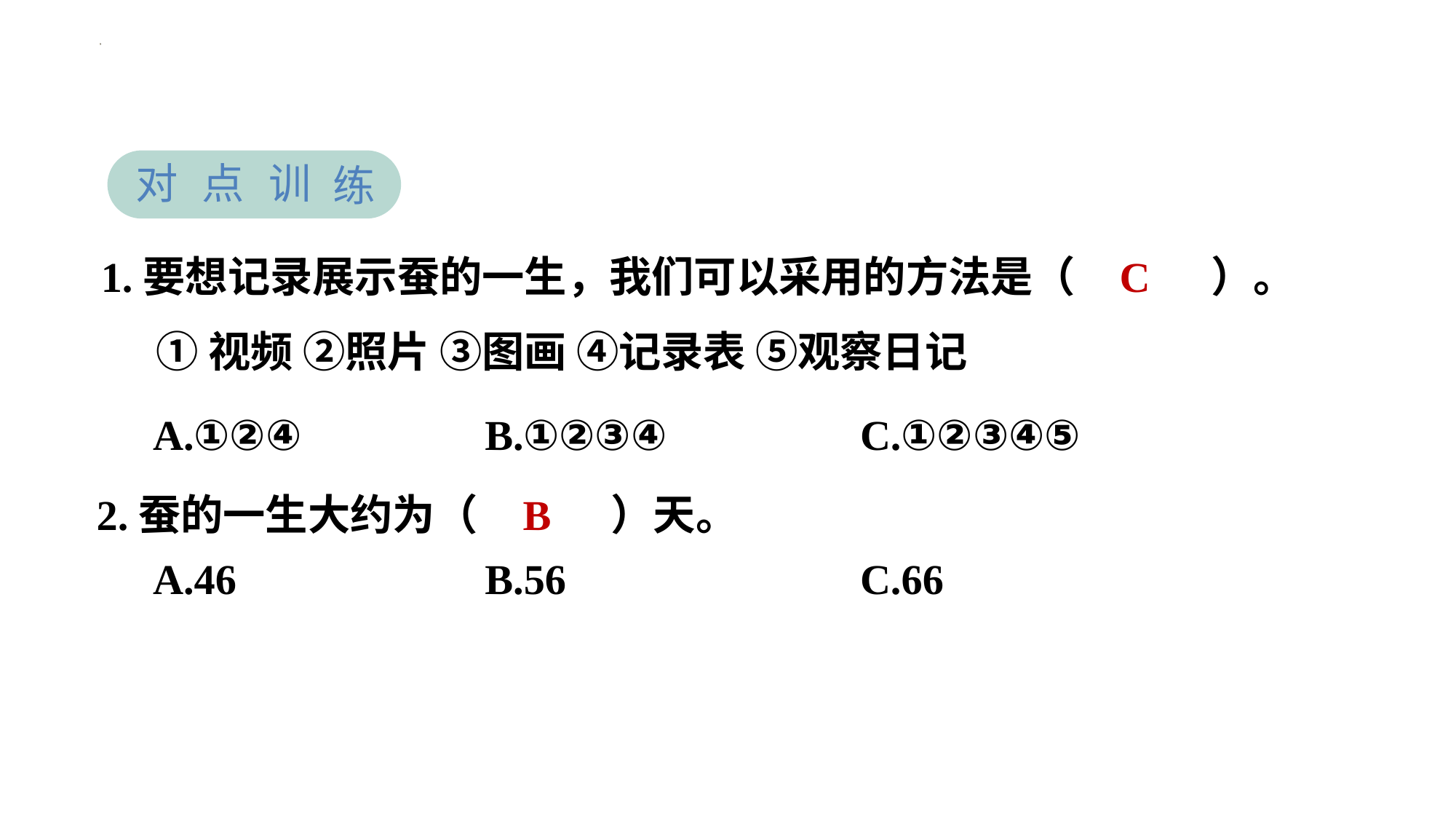

对
点
训
练
C
1.要想记录展示蚕的一生，我们可以采用的方法是（　C　）。
①视频 ②照片 ③图画 ④记录表 ⑤观察日记
| A.①②④ | B.①②③④ | C.①②③④⑤ |
| --- | --- | --- |
B
2.蚕的一生大约为（　B　）天。
| A.46 | B.56 | C.66 |
| --- | --- | --- |